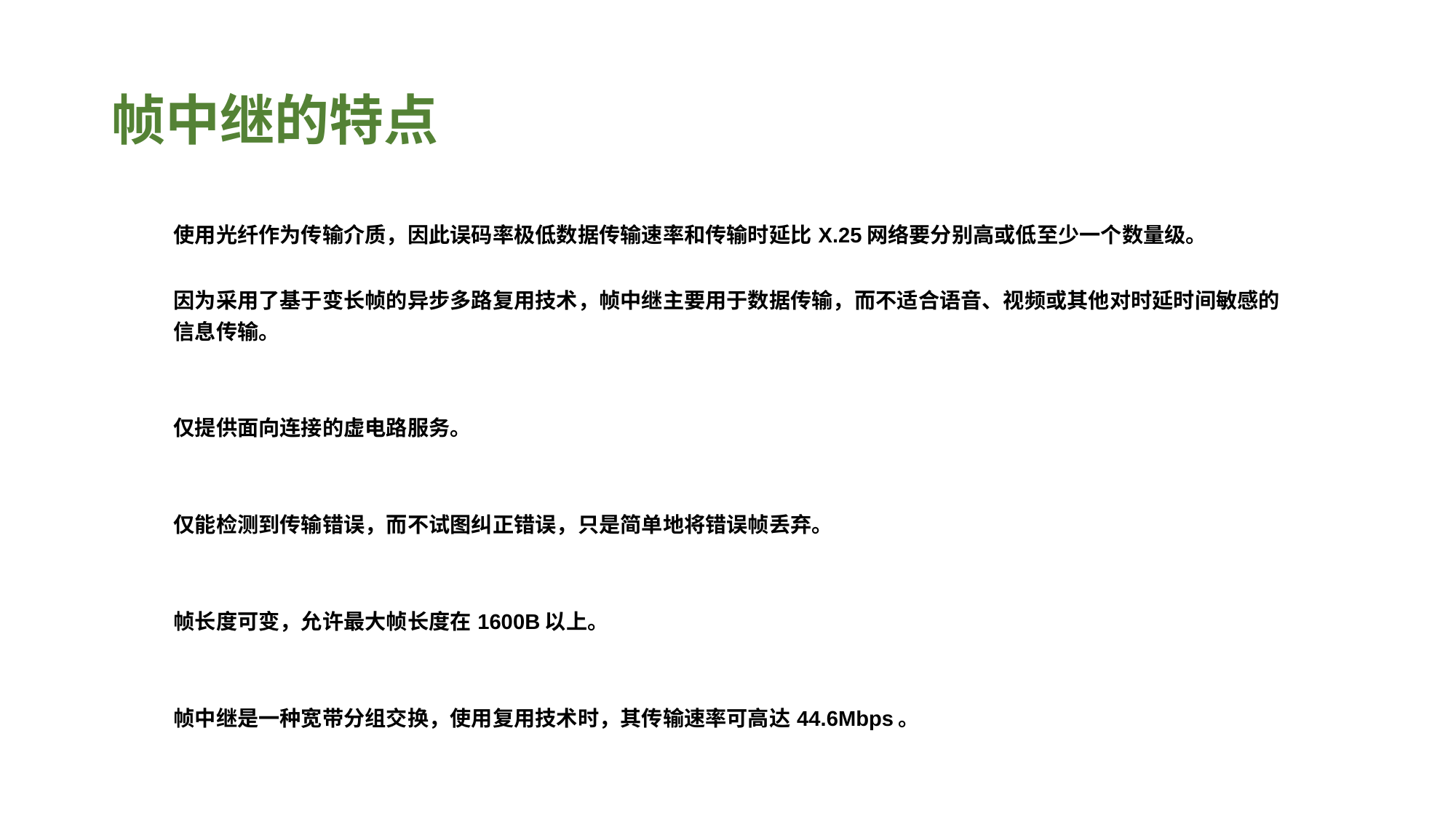

# 帧中继的特点
使用光纤作为传输介质，因此误码率极低数据传输速率和传输时延比X.25网络要分别高或低至少一个数量级。
因为采用了基于变长帧的异步多路复用技术，帧中继主要用于数据传输，而不适合语音、视频或其他对时延时间敏感的信息传输。
仅提供面向连接的虚电路服务。
仅能检测到传输错误，而不试图纠正错误，只是简单地将错误帧丢弃。
帧长度可变，允许最大帧长度在1600B以上。
帧中继是一种宽带分组交换，使用复用技术时，其传输速率可高达44.6Mbps。